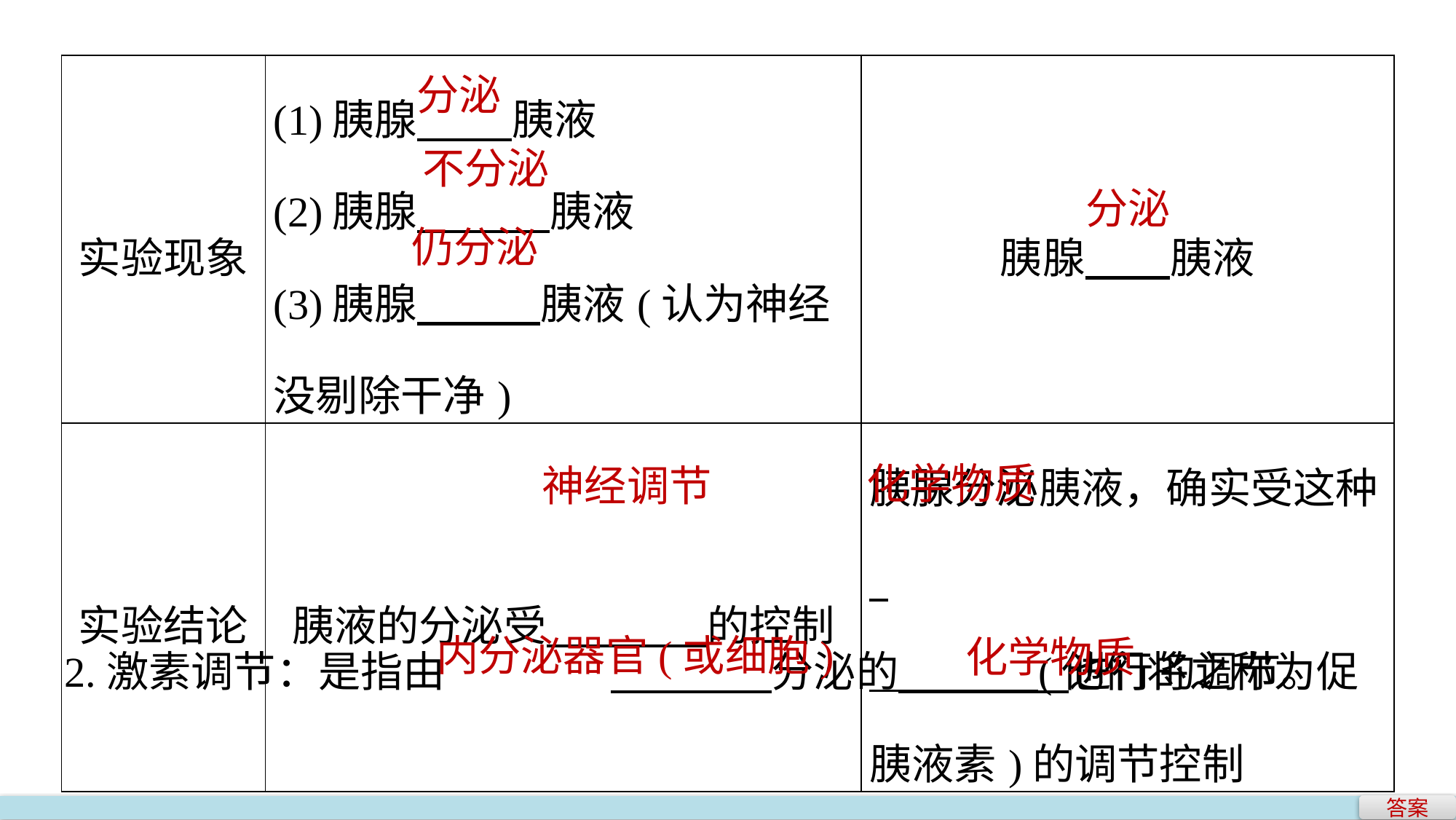

| 实验现象 | (1)胰腺 胰液 (2)胰腺 胰液 (3)胰腺 胰液(认为神经没剔除干净) | 胰腺 胰液 |
| --- | --- | --- |
| 实验结论 | 胰液的分泌受 的控制 | 胰腺分泌胰液，确实受这种 (他们将之称为促胰液素)的调节控制 |
分泌
不分泌
分泌
仍分泌
化学物质
神经调节
2.激素调节：是指由		                 分泌的                  进行的调节。
内分泌器官(或细胞)
化学物质
答案